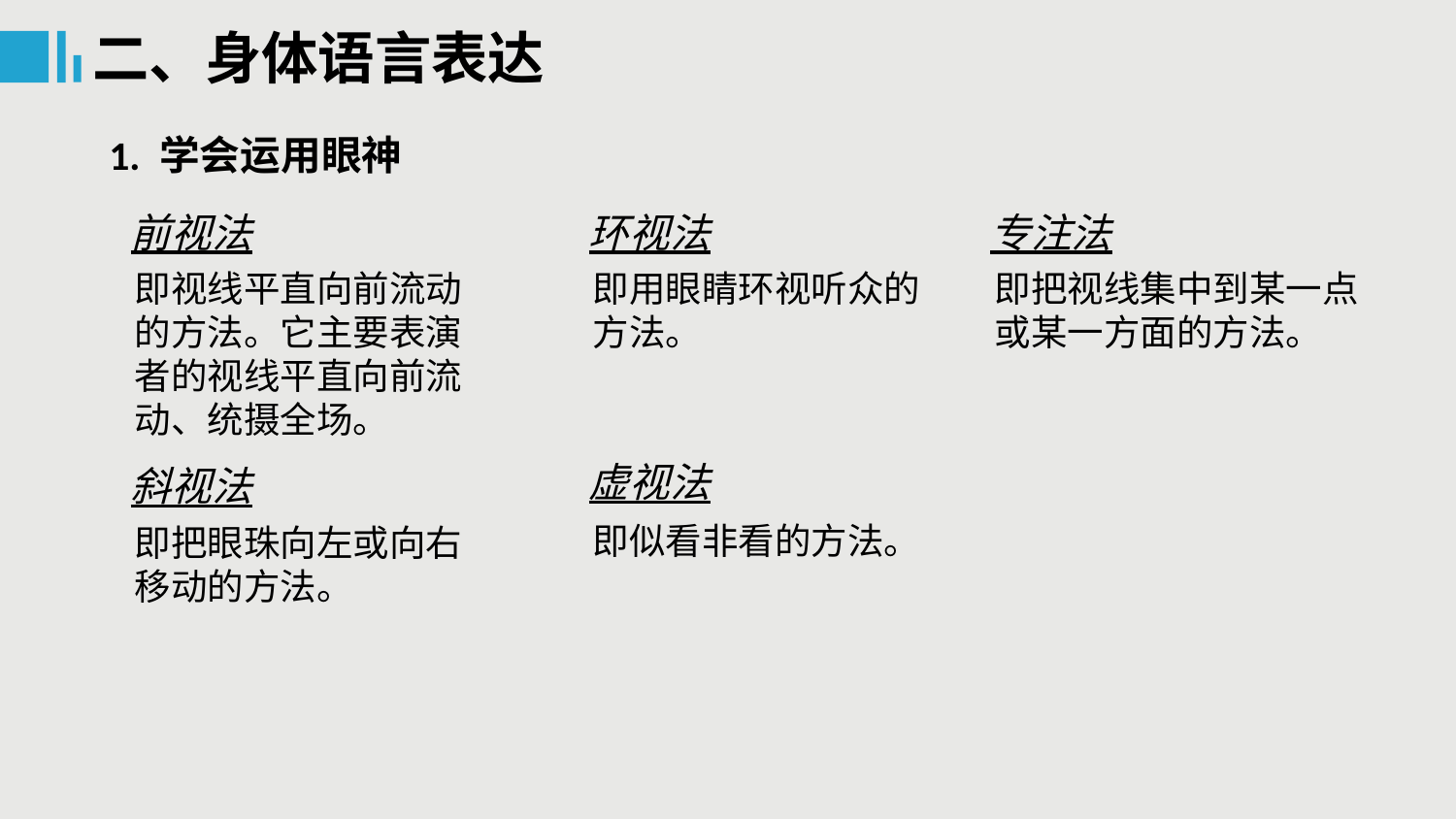

二、身体语言表达

1. 学会运用眼神
前视法
环视法
专注法
即视线平直向前流动的方法。它主要表演者的视线平直向前流动、统摄全场。
即用眼睛环视听众的方法。
即把视线集中到某一点或某一方面的方法。
虚视法
斜视法
即似看非看的方法。
即把眼珠向左或向右移动的方法。